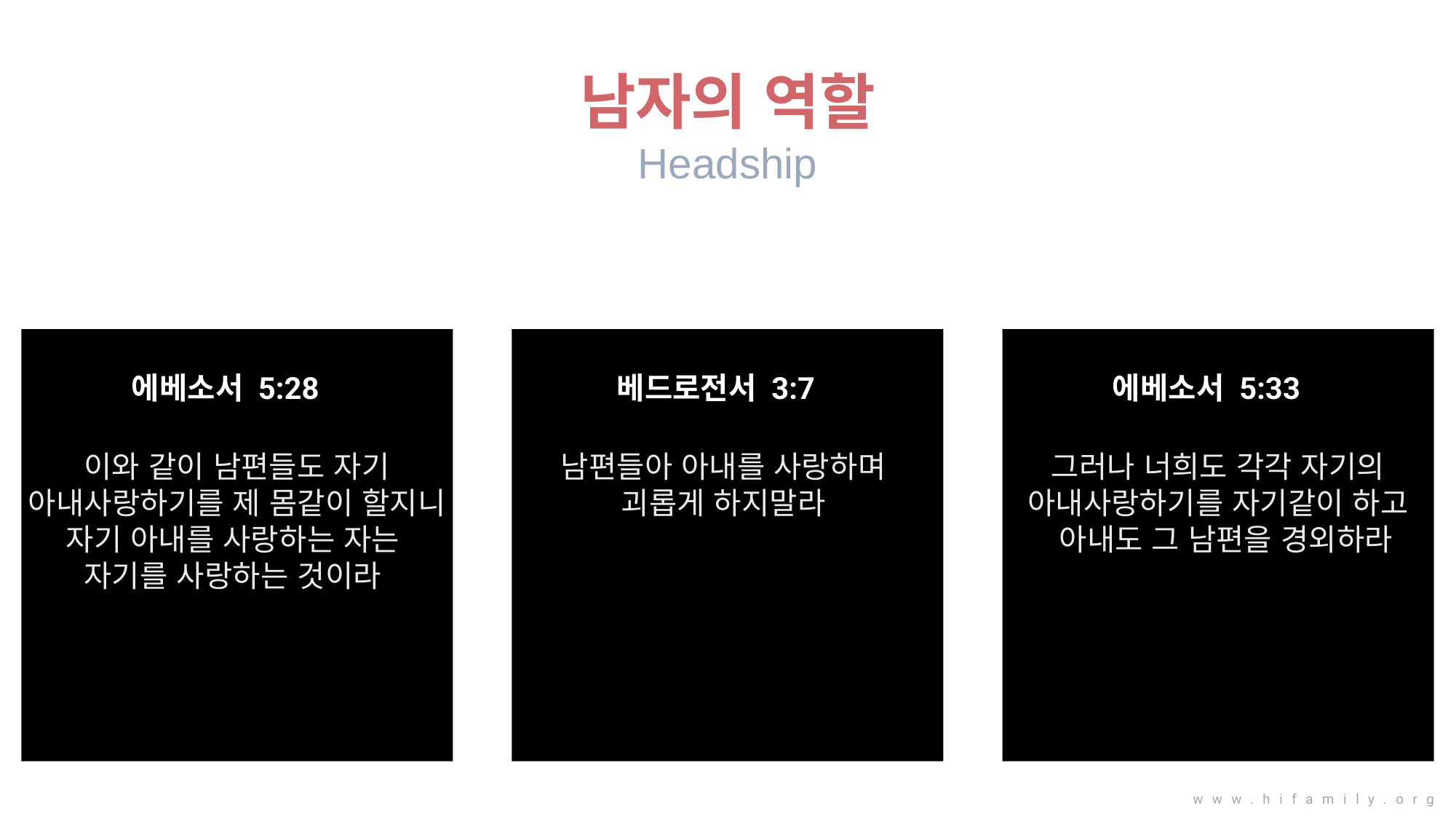

남자의 역할
Headship

에베소서 5:28
베드로전서 3:7
에베소서 5:33
이와 같이 남편들도 자기 아내사랑하기를 제 몸같이 할지니 자기 아내를 사랑하는 자는
자기를 사랑하는 것이라
남편들아 아내를 사랑하며
괴롭게 하지말라
그러나 너희도 각각 자기의 아내사랑하기를 자기같이 하고
 아내도 그 남편을 경외하라
www.hifamily.org